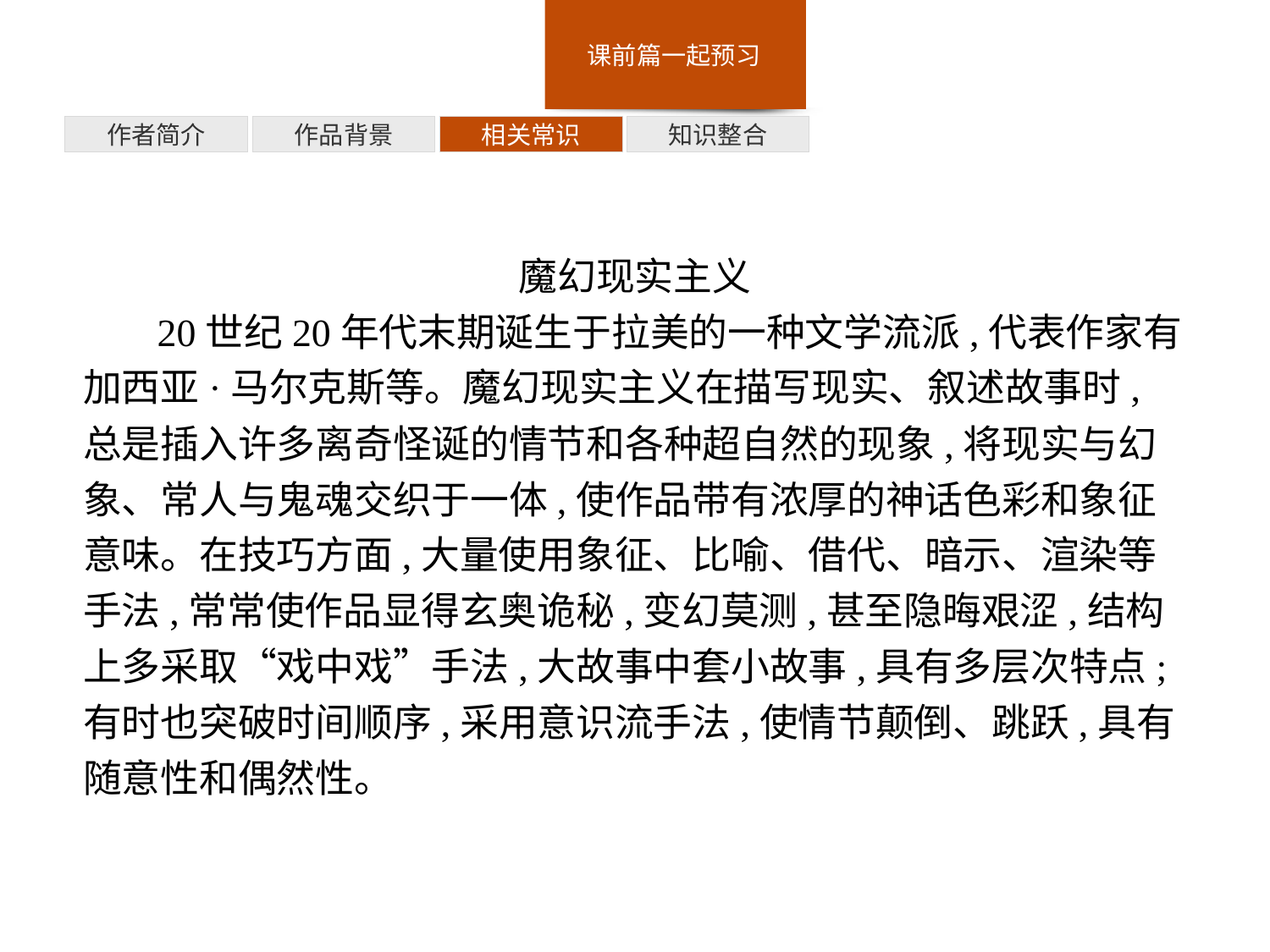

知识整合
相关常识
作品背景
作者简介
魔幻现实主义
20世纪20年代末期诞生于拉美的一种文学流派,代表作家有加西亚·马尔克斯等。魔幻现实主义在描写现实、叙述故事时,总是插入许多离奇怪诞的情节和各种超自然的现象,将现实与幻象、常人与鬼魂交织于一体,使作品带有浓厚的神话色彩和象征意味。在技巧方面,大量使用象征、比喻、借代、暗示、渲染等手法,常常使作品显得玄奥诡秘,变幻莫测,甚至隐晦艰涩,结构上多采取“戏中戏”手法,大故事中套小故事,具有多层次特点;有时也突破时间顺序,采用意识流手法,使情节颠倒、跳跃,具有随意性和偶然性。